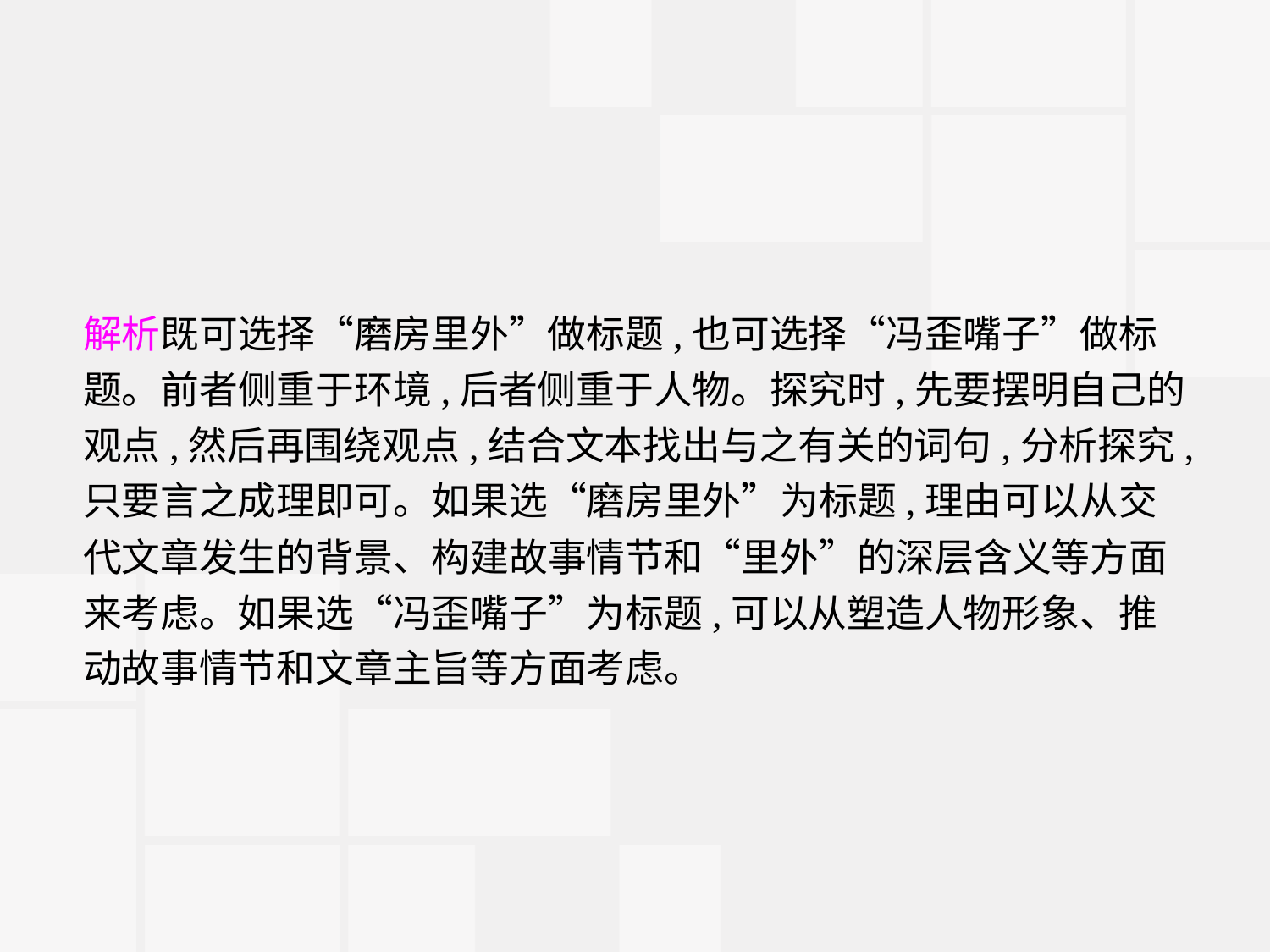

解析既可选择“磨房里外”做标题,也可选择“冯歪嘴子”做标题。前者侧重于环境,后者侧重于人物。探究时,先要摆明自己的观点,然后再围绕观点,结合文本找出与之有关的词句,分析探究,只要言之成理即可。如果选“磨房里外”为标题,理由可以从交代文章发生的背景、构建故事情节和“里外”的深层含义等方面来考虑。如果选“冯歪嘴子”为标题,可以从塑造人物形象、推动故事情节和文章主旨等方面考虑。